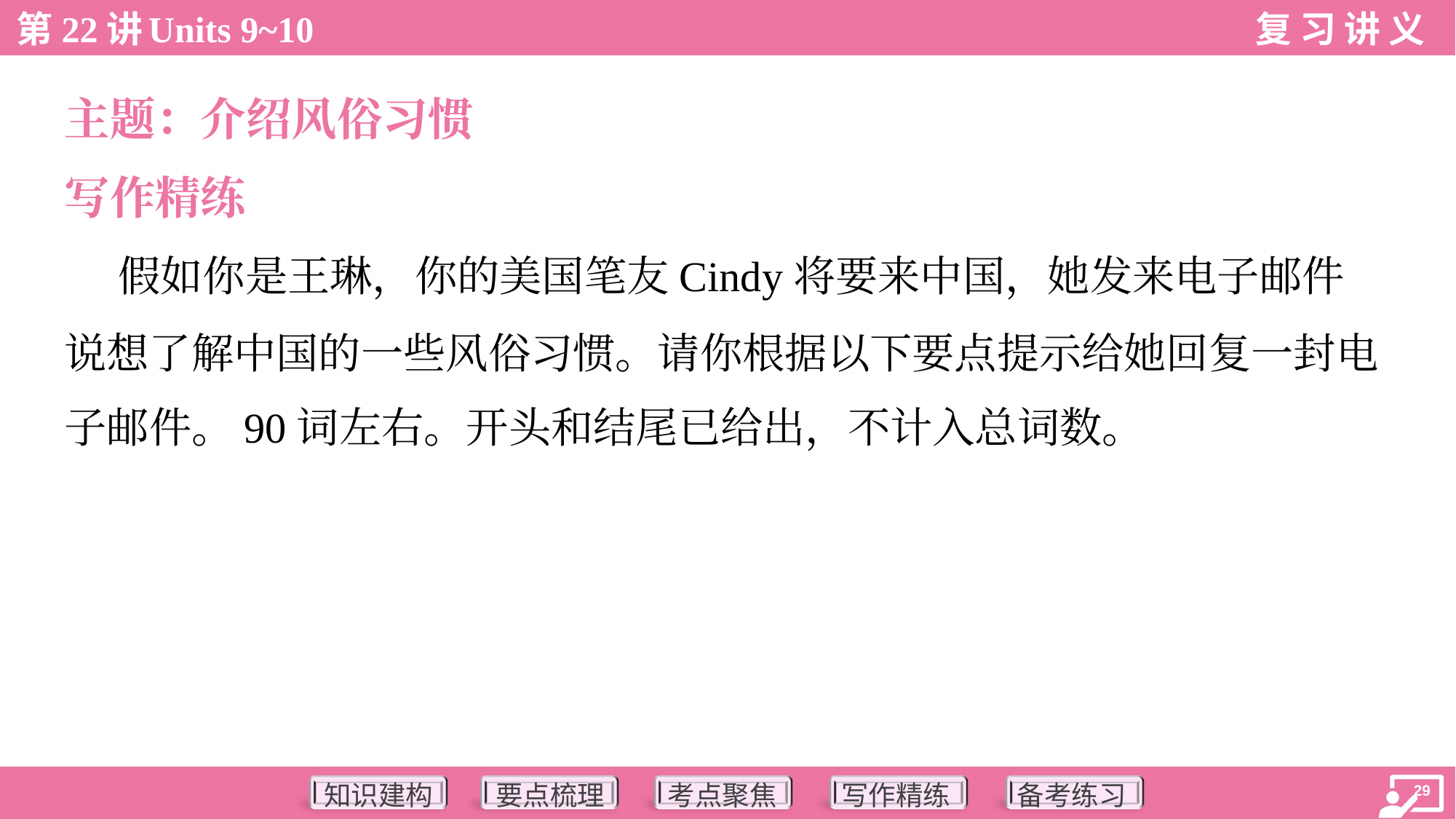

主题：介绍风俗习惯
写作精练
    假如你是王琳，你的美国笔友Cindy将要来中国，她发来电子邮件
说想了解中国的一些风俗习惯。请你根据以下要点提示给她回复一封电
子邮件。90词左右。开头和结尾已给出，不计入总词数。